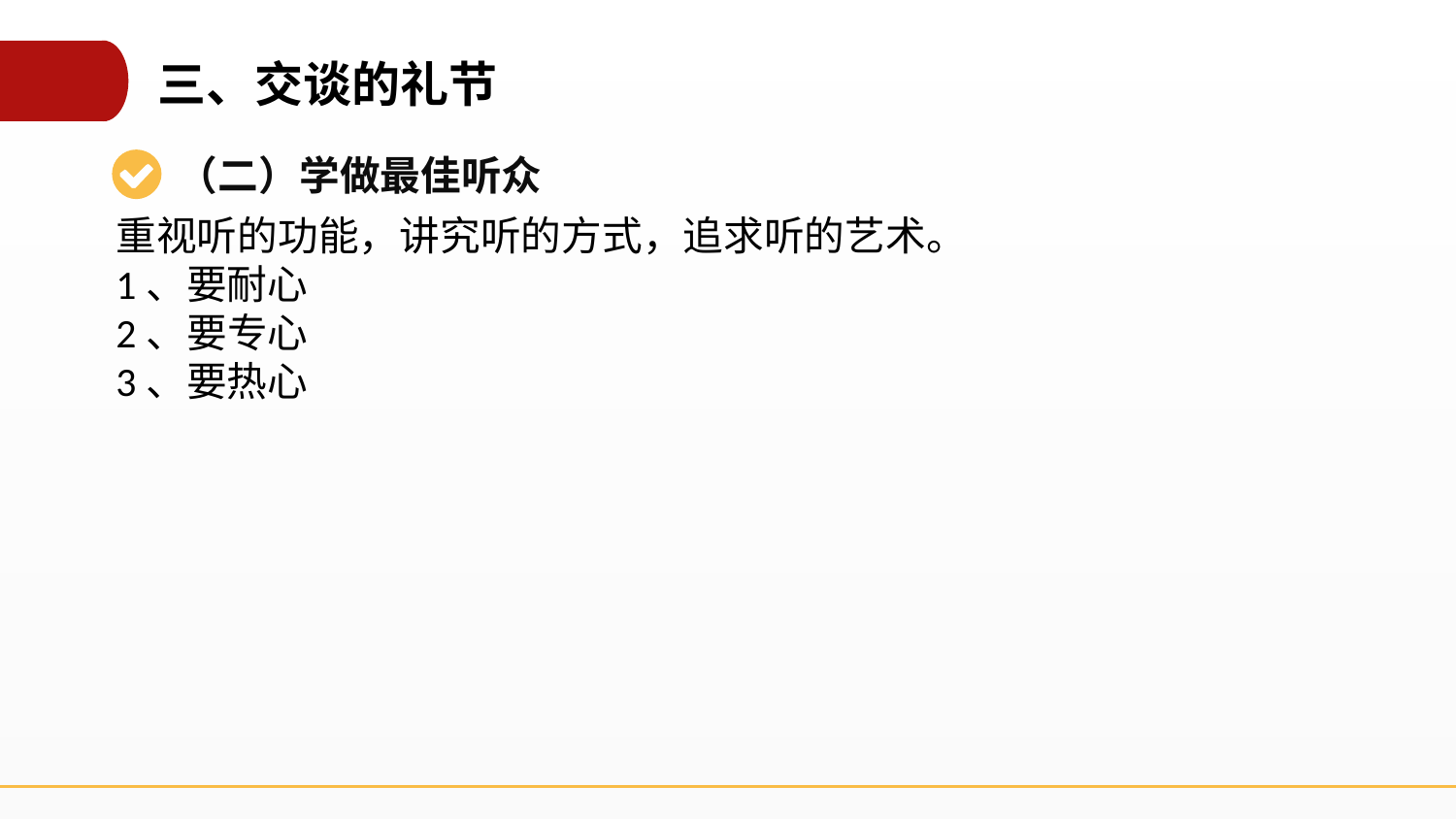

三、交谈的礼节

（二）学做最佳听众
重视听的功能，讲究听的方式，追求听的艺术。
1、要耐心
2、要专心
3、要热心